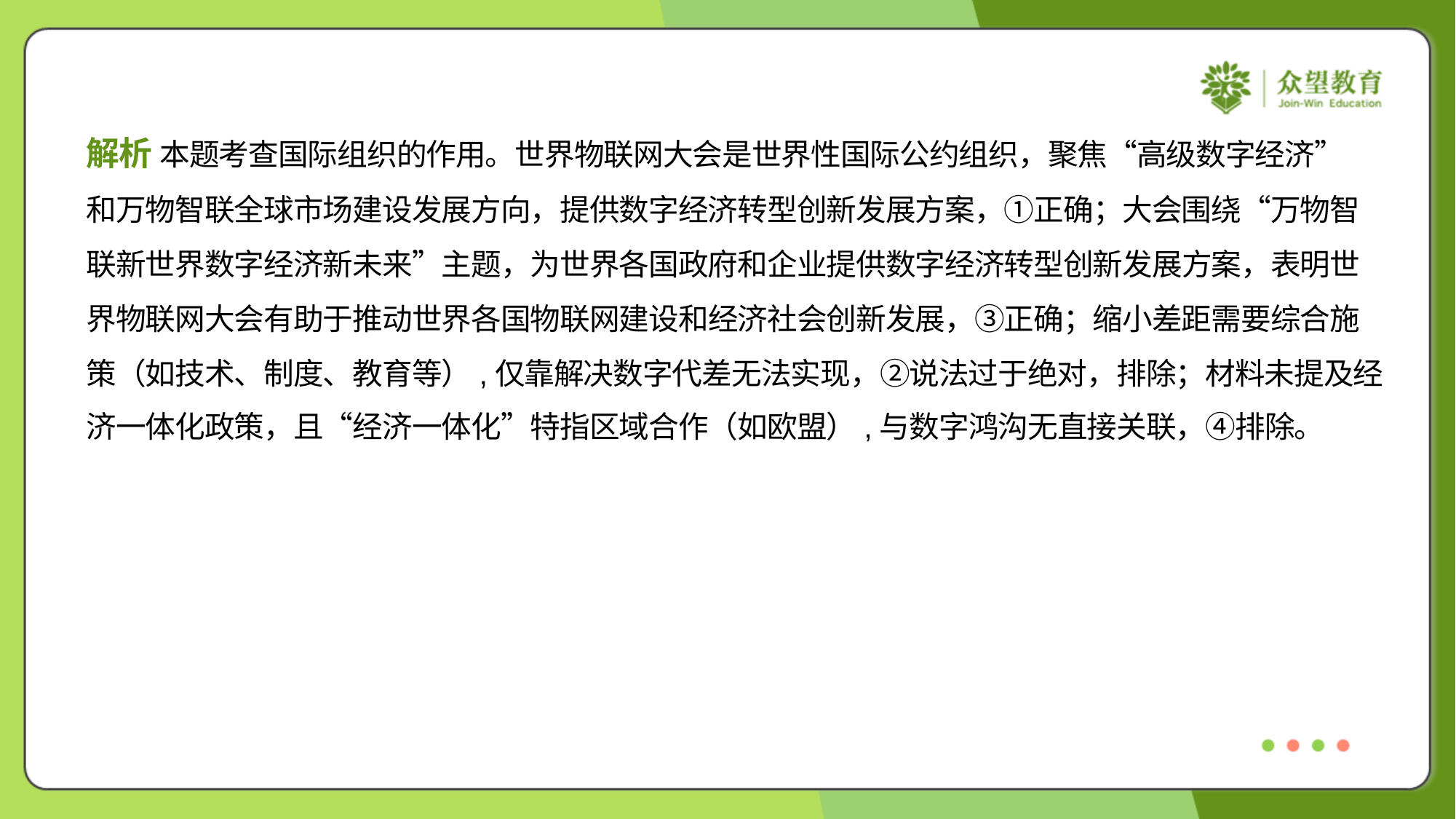

解析 本题考查国际组织的作用。世界物联网大会是世界性国际公约组织，聚焦“高级数字经济”
和万物智联全球市场建设发展方向，提供数字经济转型创新发展方案，①正确；大会围绕“万物智
联新世界数字经济新未来”主题，为世界各国政府和企业提供数字经济转型创新发展方案，表明世
界物联网大会有助于推动世界各国物联网建设和经济社会创新发展，③正确；缩小差距需要综合施
策（如技术、制度、教育等）,仅靠解决数字代差无法实现，②说法过于绝对，排除；材料未提及经
济一体化政策，且“经济一体化”特指区域合作（如欧盟）,与数字鸿沟无直接关联，④排除。